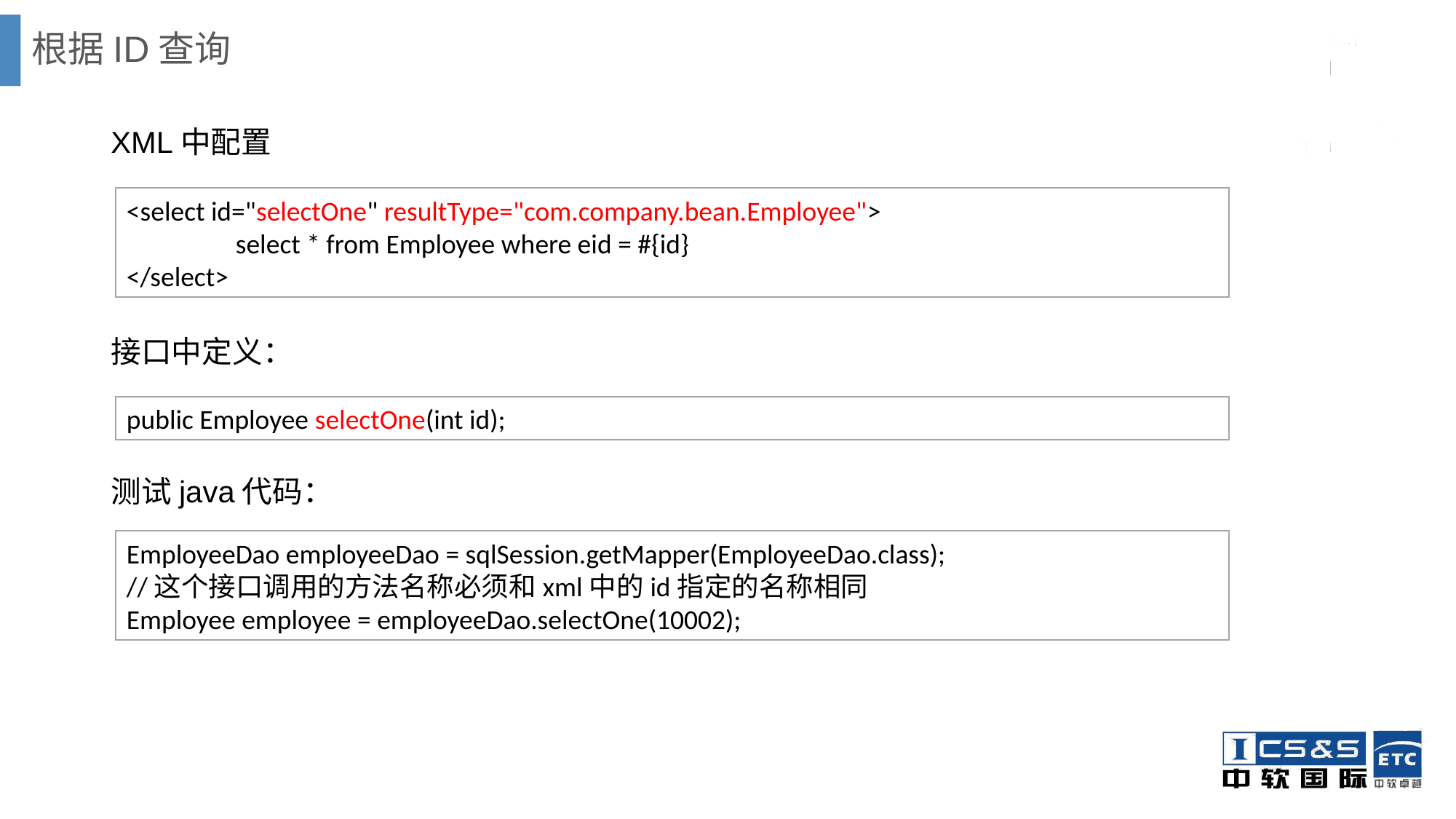

# 根据ID查询
XML中配置

接口中定义：

测试java代码：

<select id="selectOne" resultType="com.company.bean.Employee">
	select * from Employee where eid = #{id}
</select>
public Employee selectOne(int id);
EmployeeDao employeeDao = sqlSession.getMapper(EmployeeDao.class);
//这个接口调用的方法名称必须和xml中的id指定的名称相同
Employee employee = employeeDao.selectOne(10002);